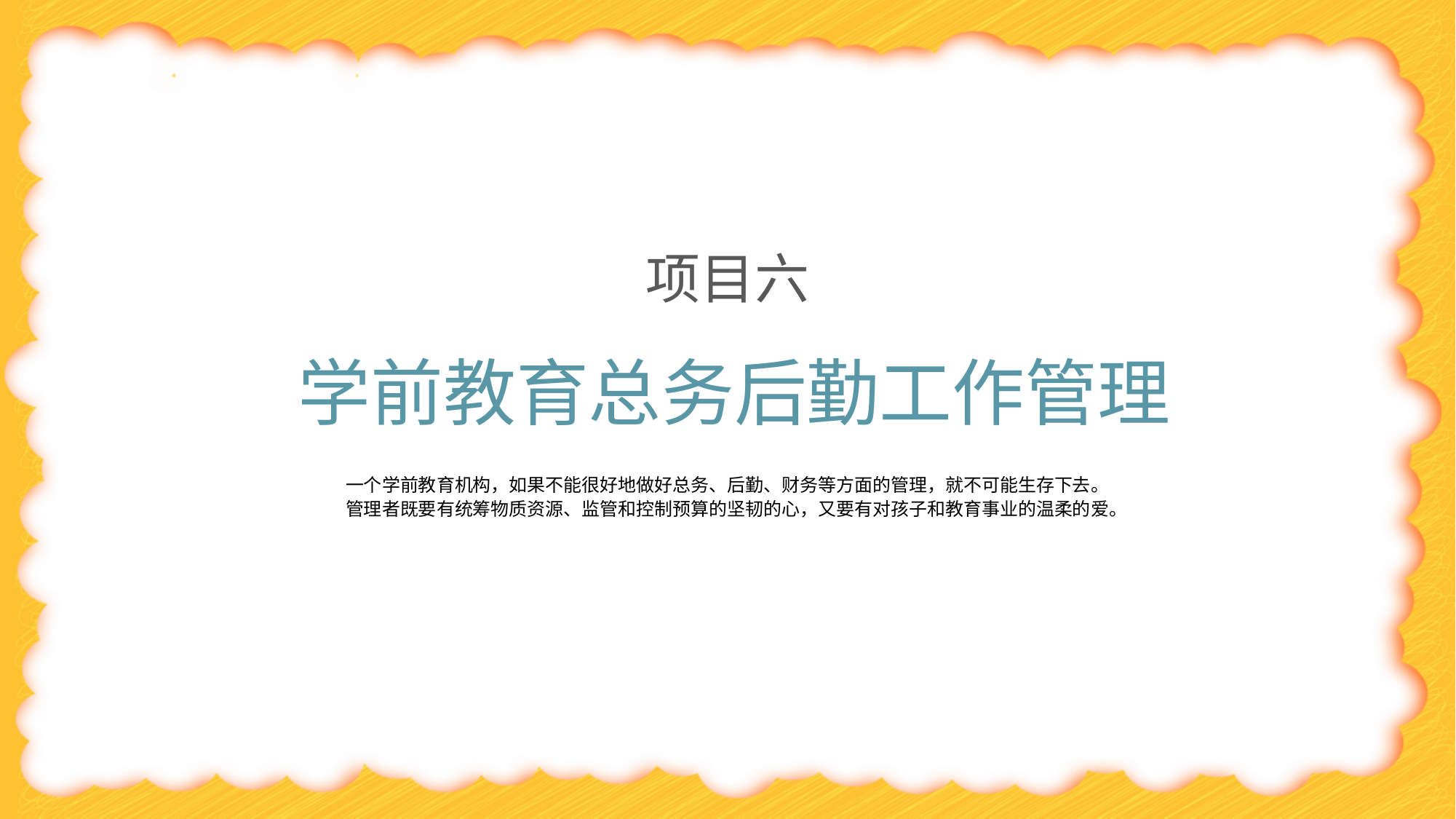

项目六
学前教育总务后勤工作管理
一个学前教育机构，如果不能很好地做好总务、后勤、财务等方面的管理，就不可能生存下去。管理者既要有统筹物质资源、监管和控制预算的坚韧的心，又要有对孩子和教育事业的温柔的爱。